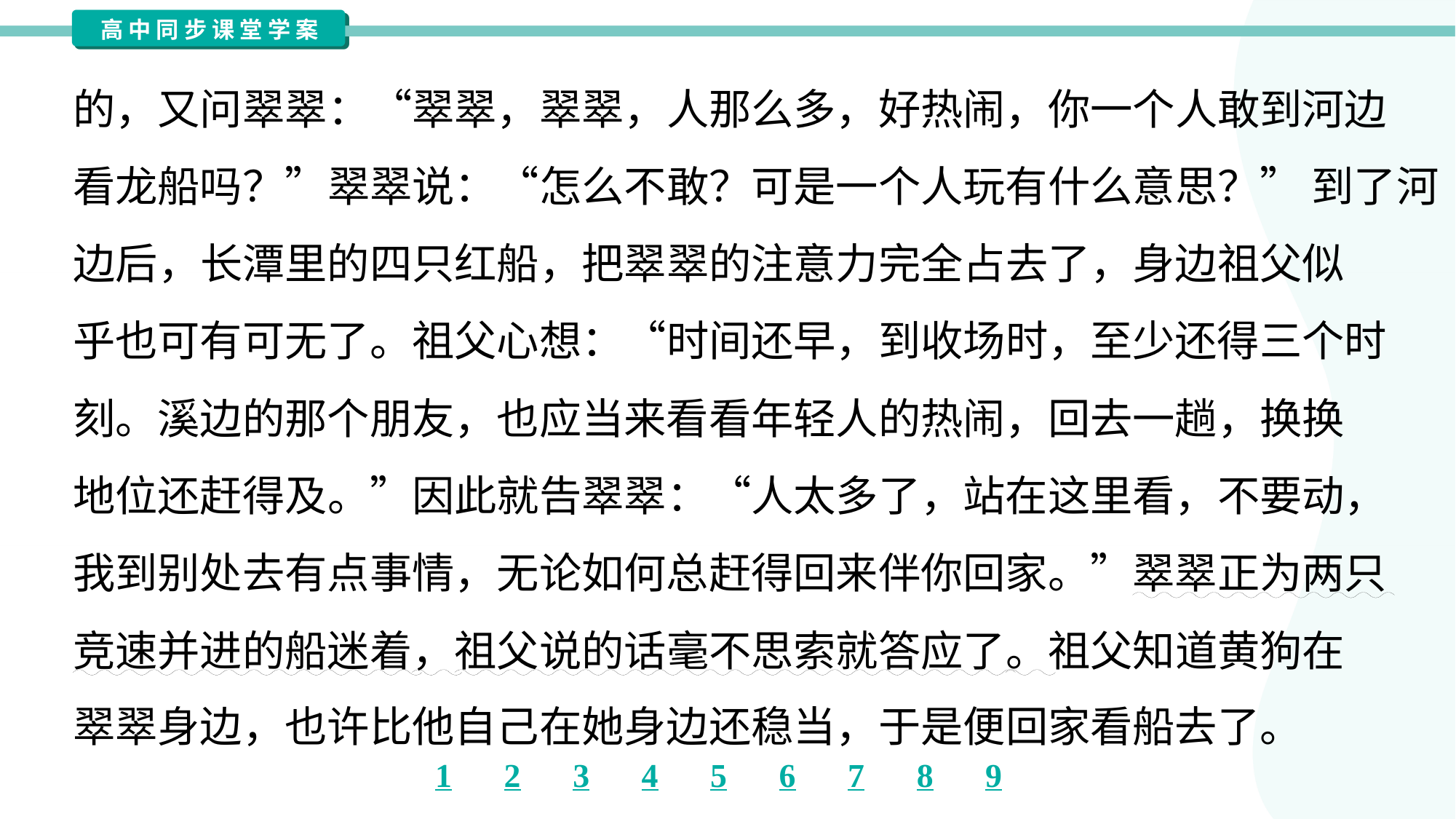

的，又问翠翠：“翠翠，翠翠，人那么多，好热闹，你一个人敢到河边
看龙船吗？”翠翠说：“怎么不敢？可是一个人玩有什么意思？” 到了河
边后，长潭里的四只红船，把翠翠的注意力完全占去了，身边祖父似
乎也可有可无了。祖父心想：“时间还早，到收场时，至少还得三个时
刻。溪边的那个朋友，也应当来看看年轻人的热闹，回去一趟，换换
地位还赶得及。”因此就告翠翠：“人太多了，站在这里看，不要动，
我到别处去有点事情，无论如何总赶得回来伴你回家。”翠翠正为两只
竞速并进的船迷着，祖父说的话毫不思索就答应了。祖父知道黄狗在
翠翠身边，也许比他自己在她身边还稳当，于是便回家看船去了。#1.2